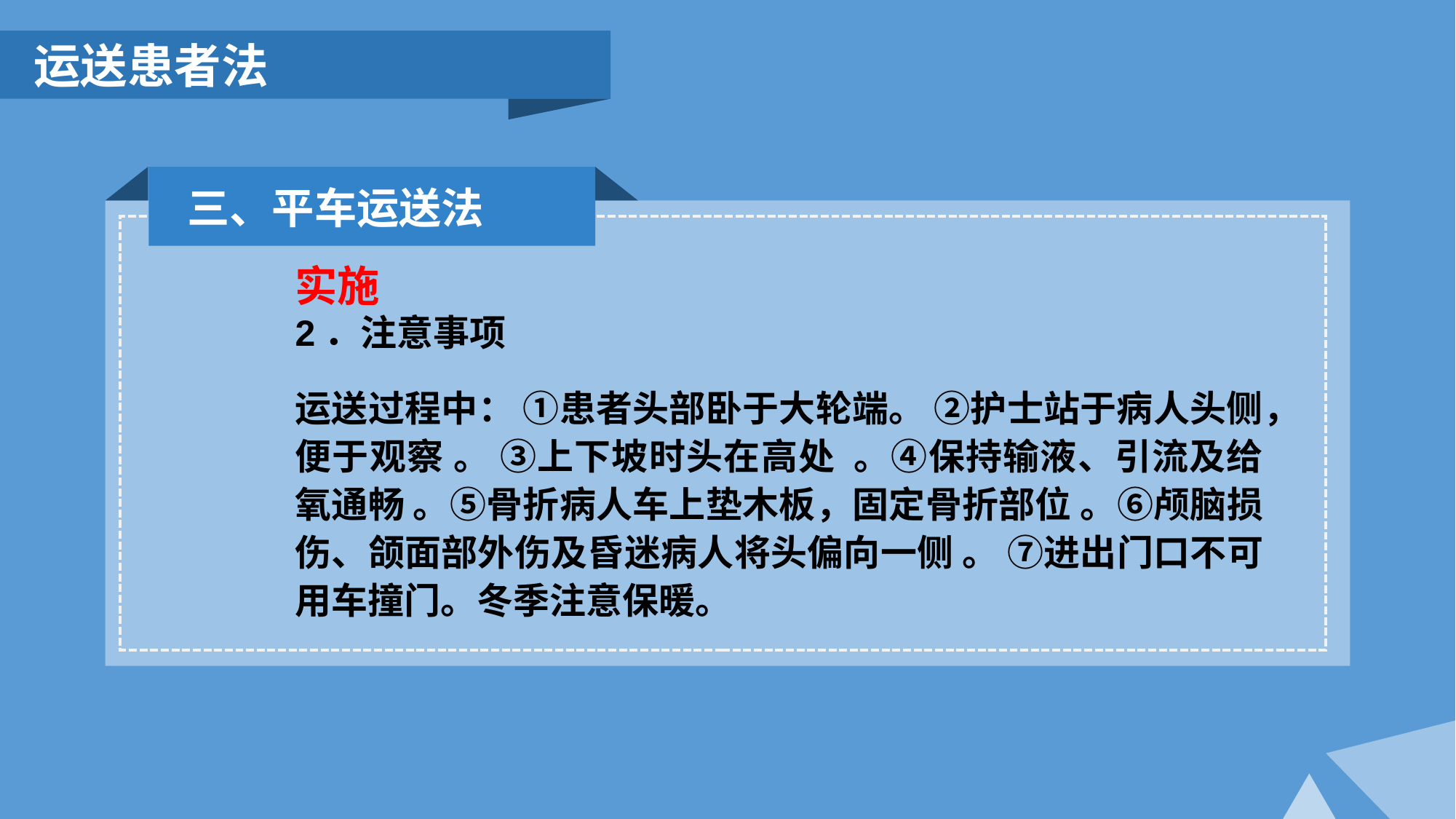

运送患者法

三、平车运送法

实施
2．注意事项
运送过程中： ①患者头部卧于大轮端。 ②护士站于病人头侧，便于观察 。 ③上下坡时头在高处  。④保持输液、引流及给氧通畅 。⑤骨折病人车上垫木板，固定骨折部位 。⑥颅脑损伤、颌面部外伤及昏迷病人将头偏向一侧 。 ⑦进出门口不可用车撞门。冬季注意保暖。